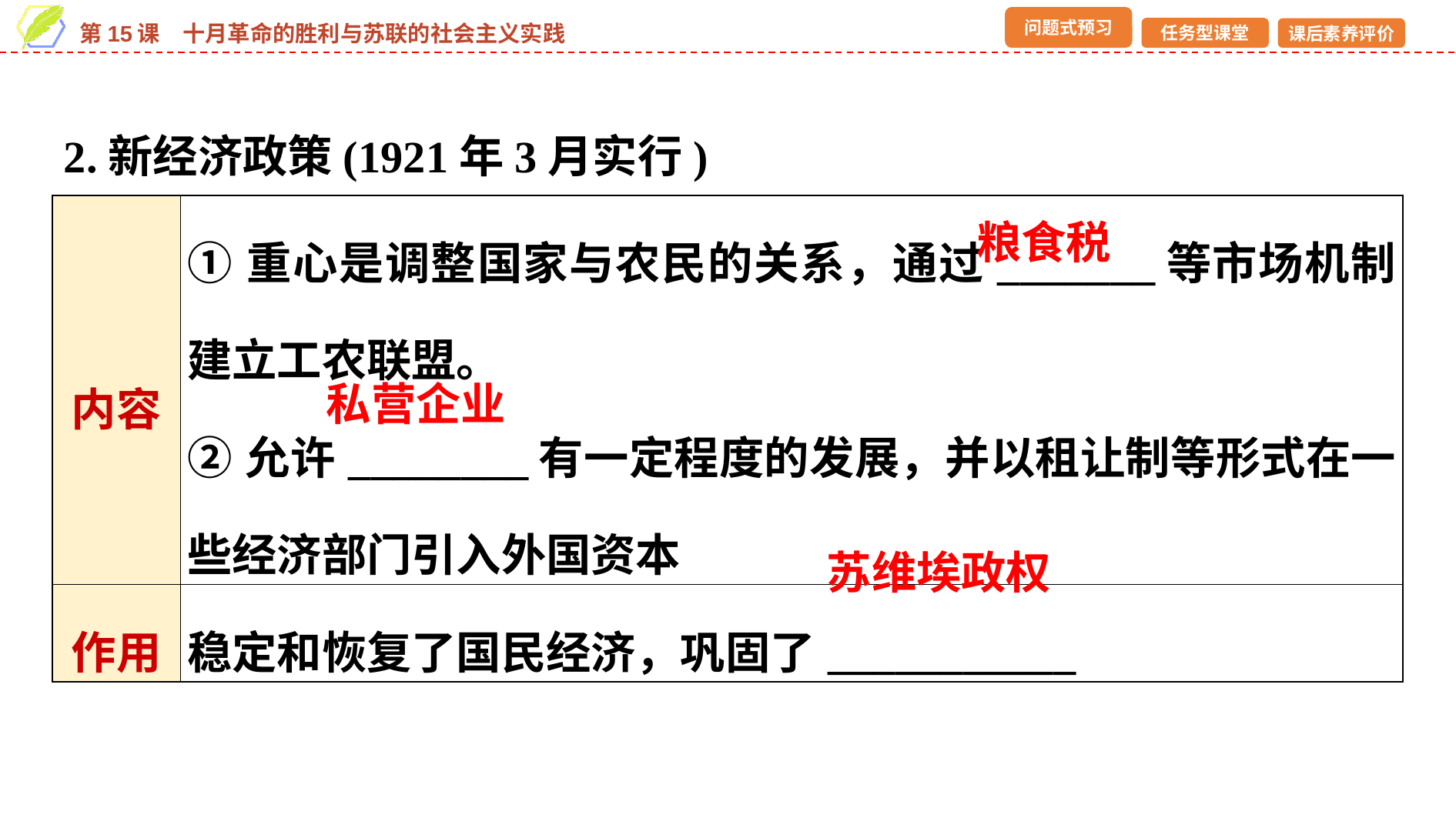

2.新经济政策(1921年3月实行)
| 内容 | ①重心是调整国家与农民的关系，通过\_\_\_\_\_\_\_等市场机制建立工农联盟。 ②允许\_\_\_\_\_\_\_\_有一定程度的发展，并以租让制等形式在一些经济部门引入外国资本 |
| --- | --- |
| 作用 | 稳定和恢复了国民经济，巩固了\_\_\_\_\_\_\_\_\_\_\_ |
粮食税
私营企业
苏维埃政权